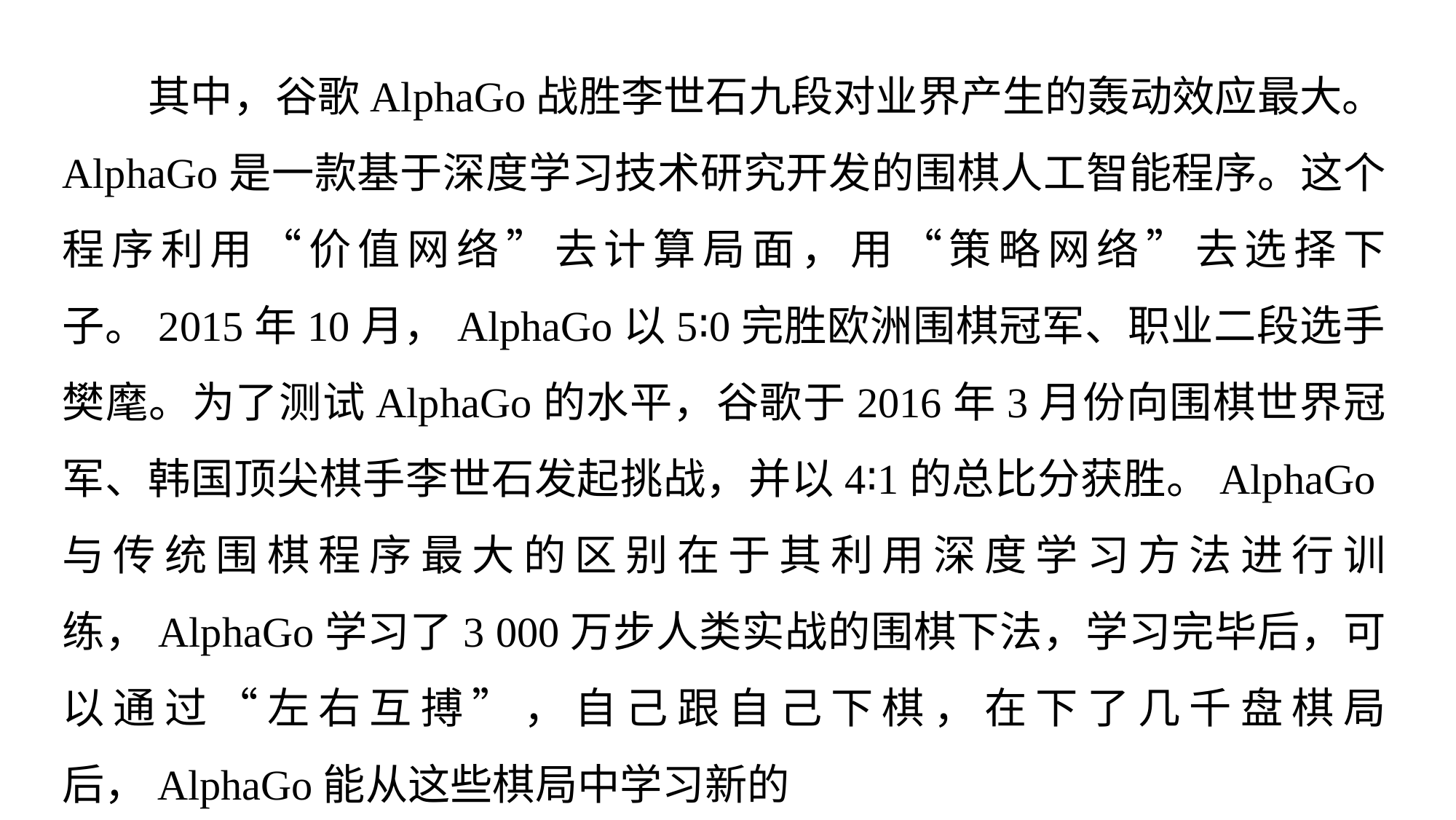

其中，谷歌AlphaGo战胜李世石九段对业界产生的轰动效应最大。AlphaGo是一款基于深度学习技术研究开发的围棋人工智能程序。这个程序利用“价值网络”去计算局面，用“策略网络”去选择下子。2015年10月，AlphaGo以5∶0完胜欧洲围棋冠军、职业二段选手樊麾。为了测试AlphaGo的水平，谷歌于2016年3月份向围棋世界冠军、韩国顶尖棋手李世石发起挑战，并以4∶1的总比分获胜。AlphaGo与传统围棋程序最大的区别在于其利用深度学习方法进行训练，AlphaGo学习了3 000万步人类实战的围棋下法，学习完毕后，可以通过“左右互搏”，自己跟自己下棋，在下了几千盘棋局后，AlphaGo能从这些棋局中学习新的